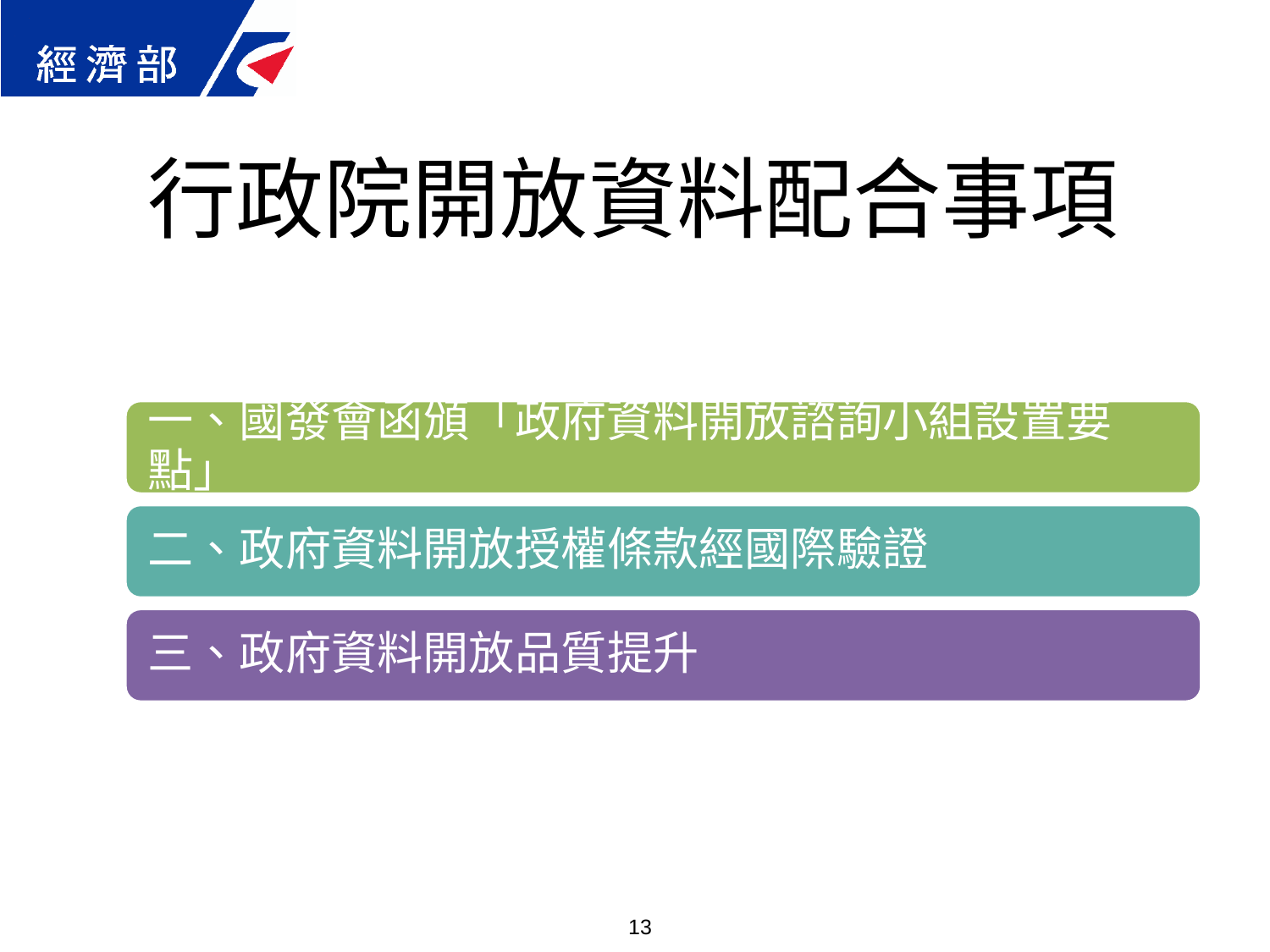

行政院開放資料配合事項
一、國發會函頒「政府資料開放諮詢小組設置要點」
二、政府資料開放授權條款經國際驗證
三、政府資料開放品質提升
13